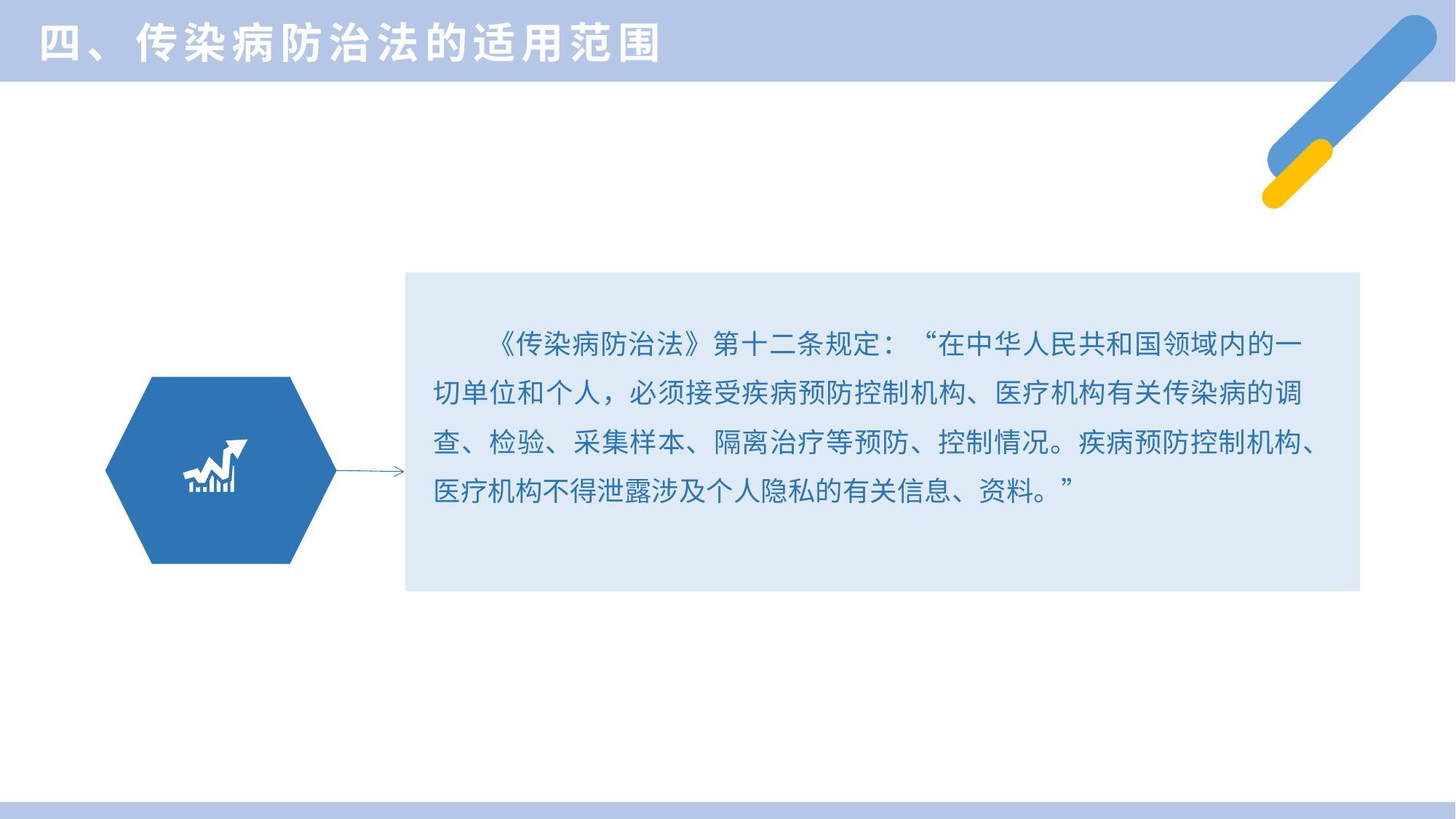

四、传染病防治法的适用范围

《传染病防治法》第十二条规定：“在中华人民共和国领域内的一切单位和个人，必须接受疾病预防控制机构、医疗机构有关传染病的调查、检验、采集样本、隔离治疗等预防、控制情况。疾病预防控制机构、医疗机构不得泄露涉及个人隐私的有关信息、资料。”